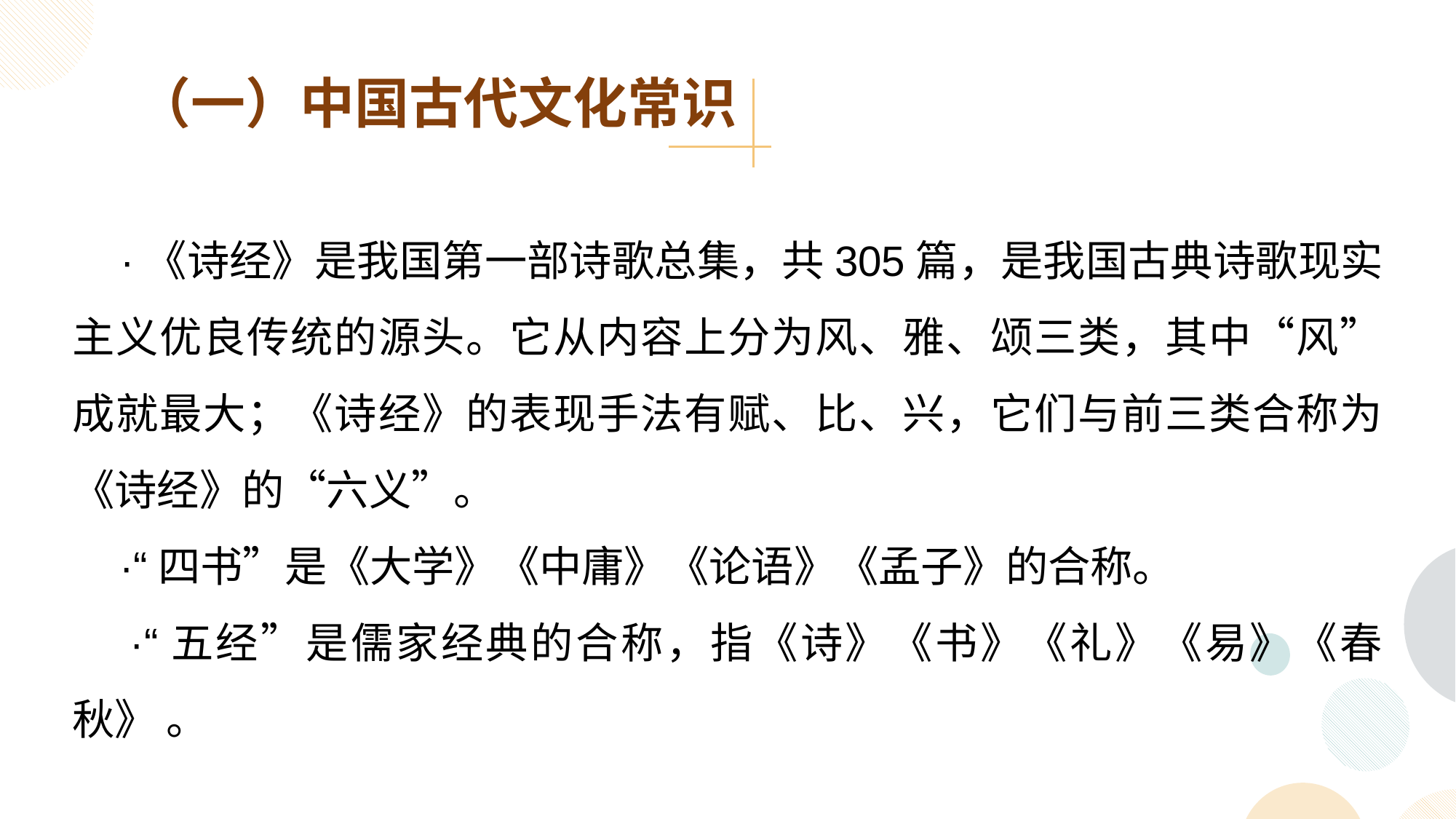

（一）中国古代文化常识
    ·《诗经》是我国第一部诗歌总集，共305篇，是我国古典诗歌现实主义优良传统的源头。它从内容上分为风、雅、颂三类，其中“风”成就最大；《诗经》的表现手法有赋、比、兴，它们与前三类合称为《诗经》的“六义”。
    ·“四书”是《大学》《中庸》《论语》《孟子》的合称。
    ·“五经”是儒家经典的合称，指《诗》《书》《礼》《易》《春秋》 。